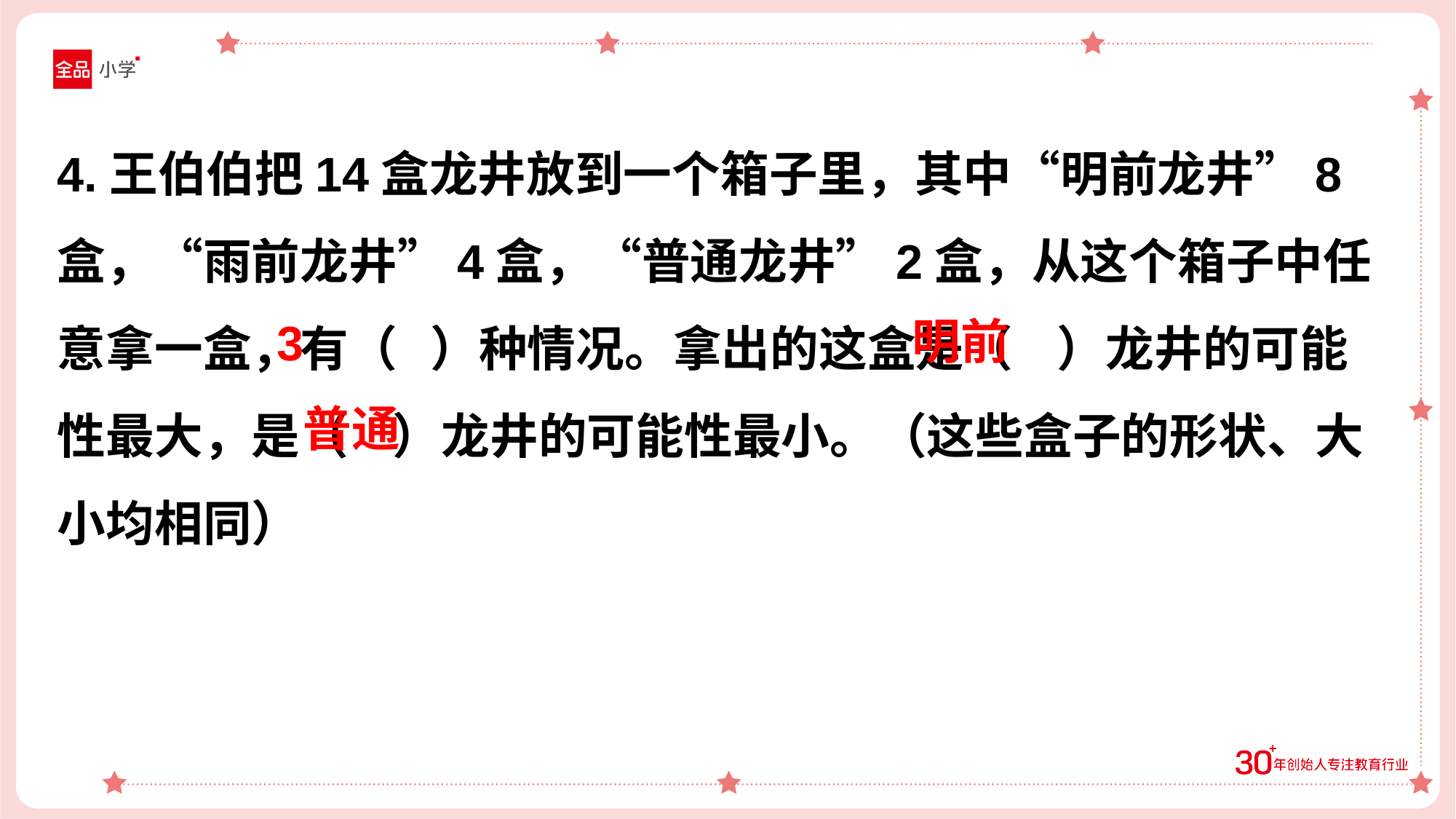

4.王伯伯把14盒龙井放到一个箱子里，其中“明前龙井”8盒，“雨前龙井”4盒，“普通龙井”2盒，从这个箱子中任意拿一盒，有（   ）种情况。拿出的这盒是（    ）龙井的可能性最大，是（    ）龙井的可能性最小。（这些盒子的形状、大小均相同）
明前
3
普通